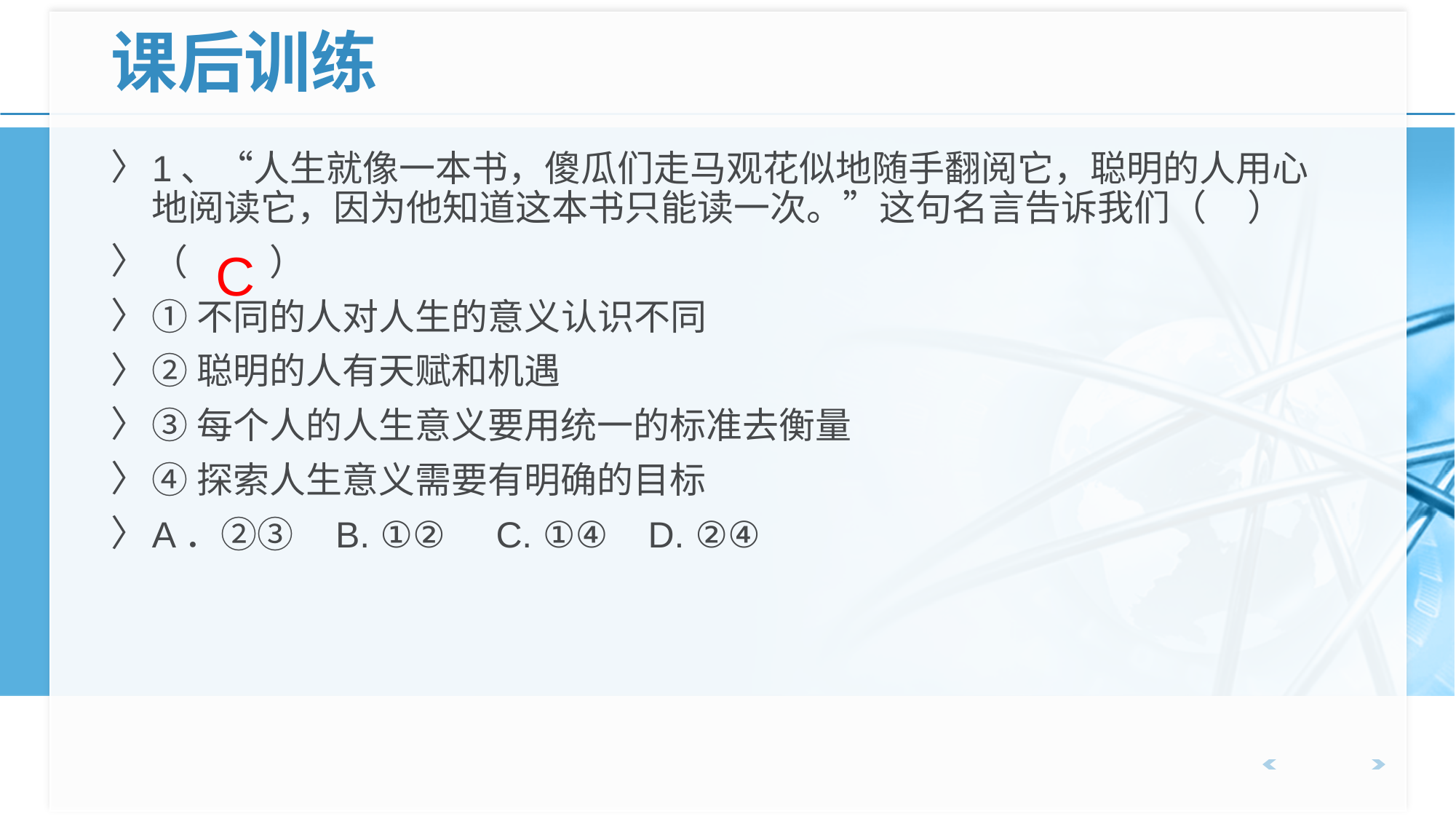

# 课后训练
1、“人生就像一本书，傻瓜们走马观花似地随手翻阅它，聪明的人用心地阅读它，因为他知道这本书只能读一次。”这句名言告诉我们（     ）
（          ）
①不同的人对人生的意义认识不同
②聪明的人有天赋和机遇
③每个人的人生意义要用统一的标准去衡量
④探索人生意义需要有明确的目标
A．②③    B. ①②     C. ①④    D. ②④
C